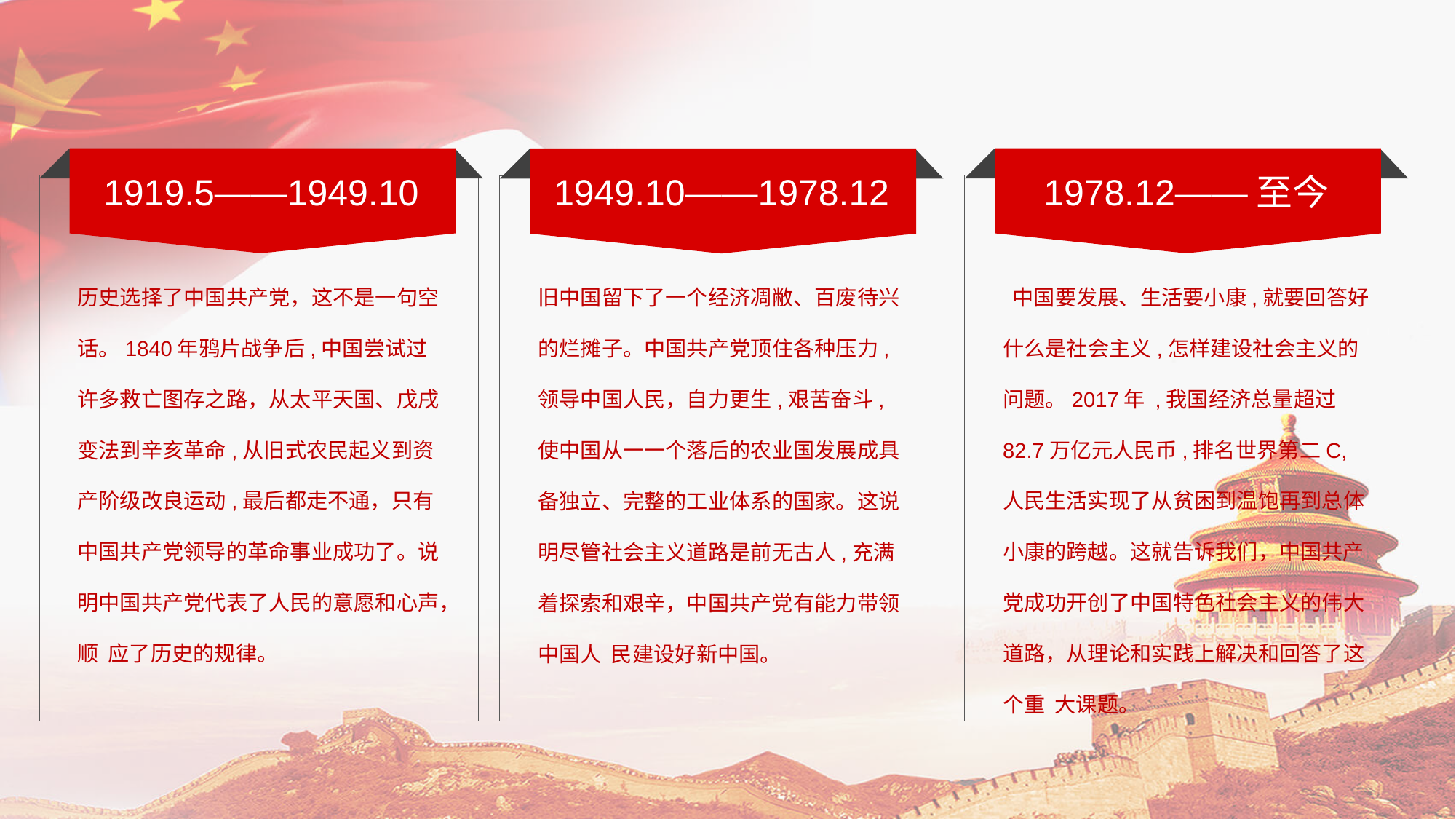

1919.5——1949.10

1978.12——至今

1949.10——1978.12

历史选择了中国共产党，这不是一句空话。1840年鸦片战争后,中国尝试过许多救亡图存之路，从太平天国、戊戌变法到辛亥革命,从旧式农民起义到资产阶级改良运动,最后都走不通，只有中国共产党领导的革命事业成功了。说明中国共产党代表了人民的意愿和心声，顺  应了历史的规律。
 中国要发展、生活要小康,就要回答好什么是社会主义,怎样建设社会主义的问题。2017年 ,我国经济总量超过82.7万亿元人民币,排名世界第二C,人民生活实现了从贫困到温饱再到总体小康的跨越。这就告诉我们，中国共产党成功开创了中国特色社会主义的伟大道路，从理论和实践上解决和回答了这个重  大课题。
旧中国留下了一个经济凋敝、百废待兴的烂摊子。中国共产党顶住各种压力,领导中国人民，自力更生,艰苦奋斗,使中国从一一个落后的农业国发展成具备独立、完整的工业体系的国家。这说明尽管社会主义道路是前无古人,充满着探索和艰辛，中国共产党有能力带领中国人  民建设好新中国。